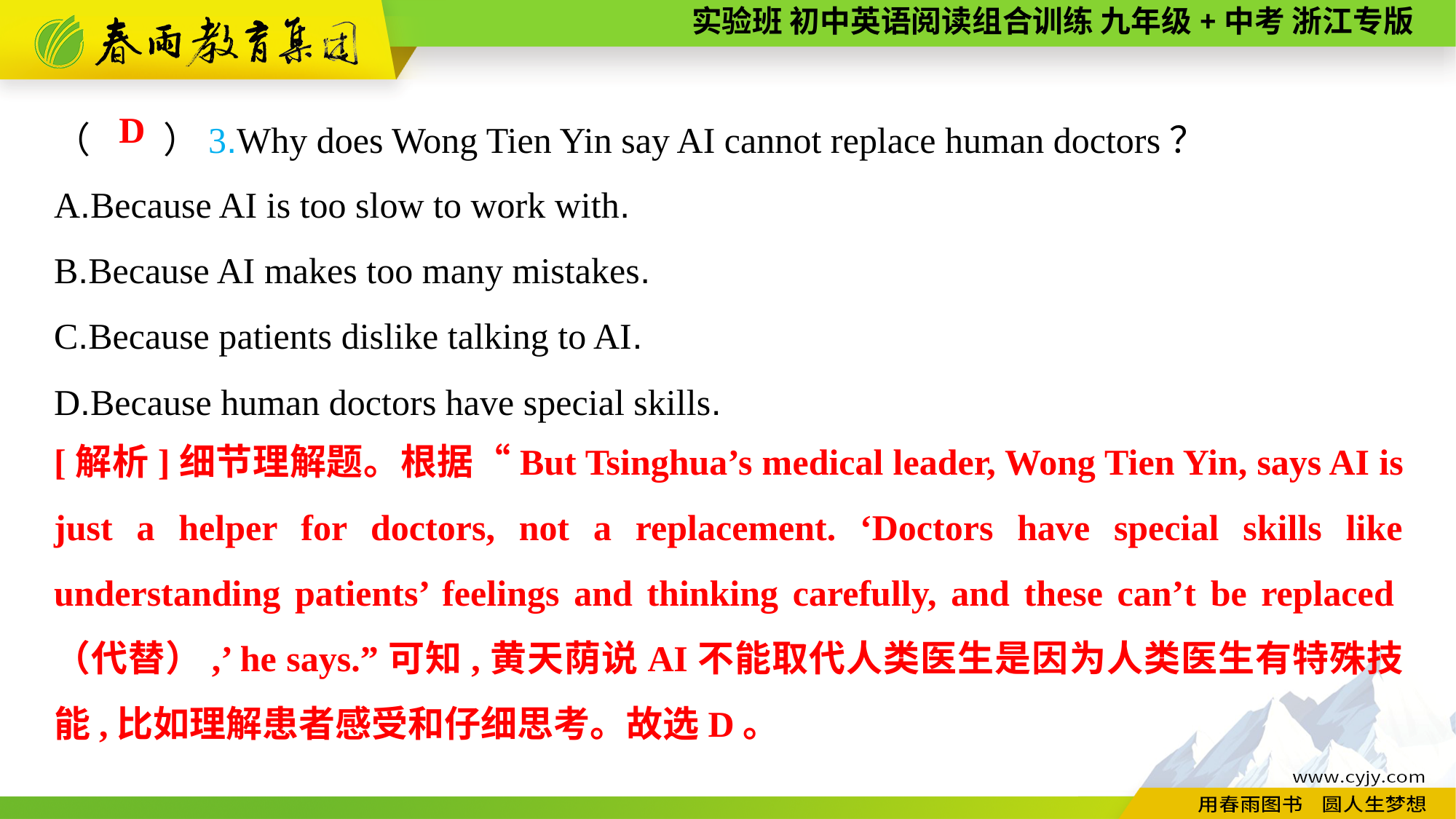

（　　）3.Why does Wong Tien Yin say AI cannot replace human doctors？
A.Because AI is too slow to work with.
B.Because AI makes too many mistakes.
C.Because patients dislike talking to AI.
D.Because human doctors have special skills.
D
[解析]细节理解题。根据“But Tsinghua’s medical leader, Wong Tien Yin, says AI is just a helper for doctors, not a replacement. ‘Doctors have special skills like understanding patients’ feelings and thinking carefully, and these can’t be replaced（代替）,’ he says.”可知,黄天荫说AI不能取代人类医生是因为人类医生有特殊技能,比如理解患者感受和仔细思考。故选D。